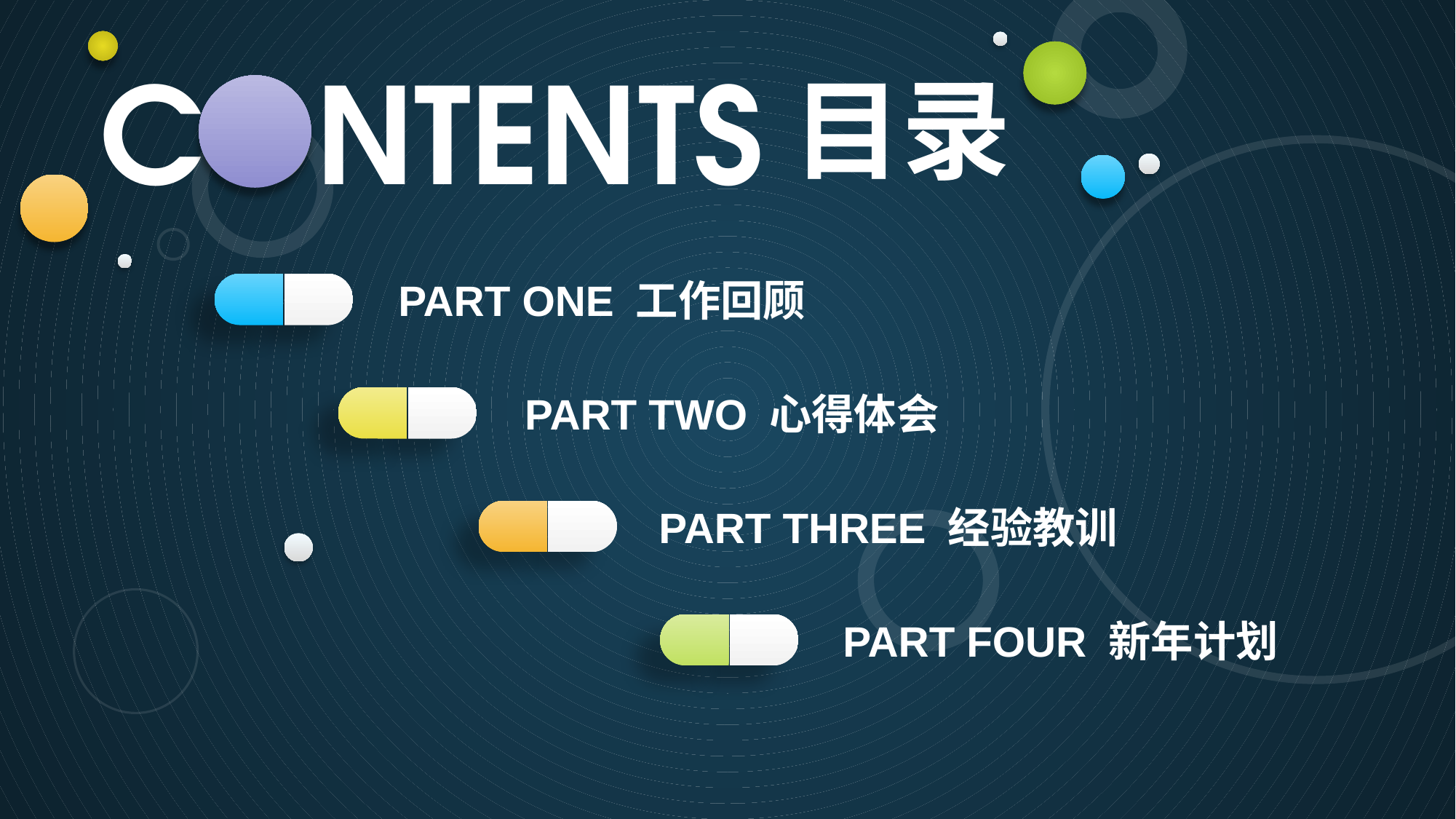

CONTENTS
目录

PART ONE 工作回顾

PART TWO 心得体会

PART THREE 经验教训

PART FOUR 新年计划